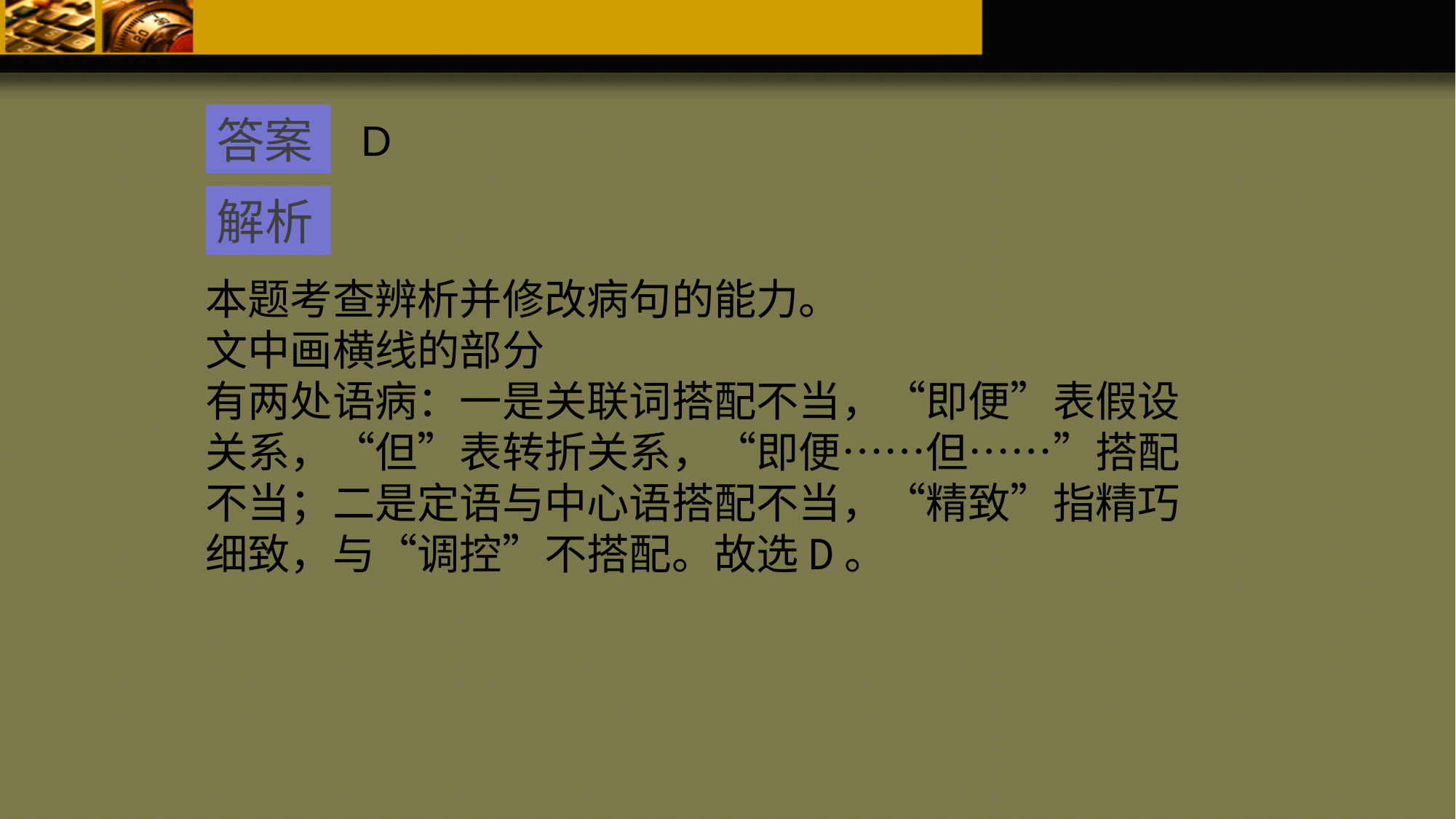

答案
D
解析
本题考查辨析并修改病句的能力。
文中画横线的部分
有两处语病：一是关联词搭配不当，“即便”表假设关系，“但”表转折关系，“即便……但……”搭配不当；二是定语与中心语搭配不当，“精致”指精巧细致，与“调控”不搭配。故选D。
27